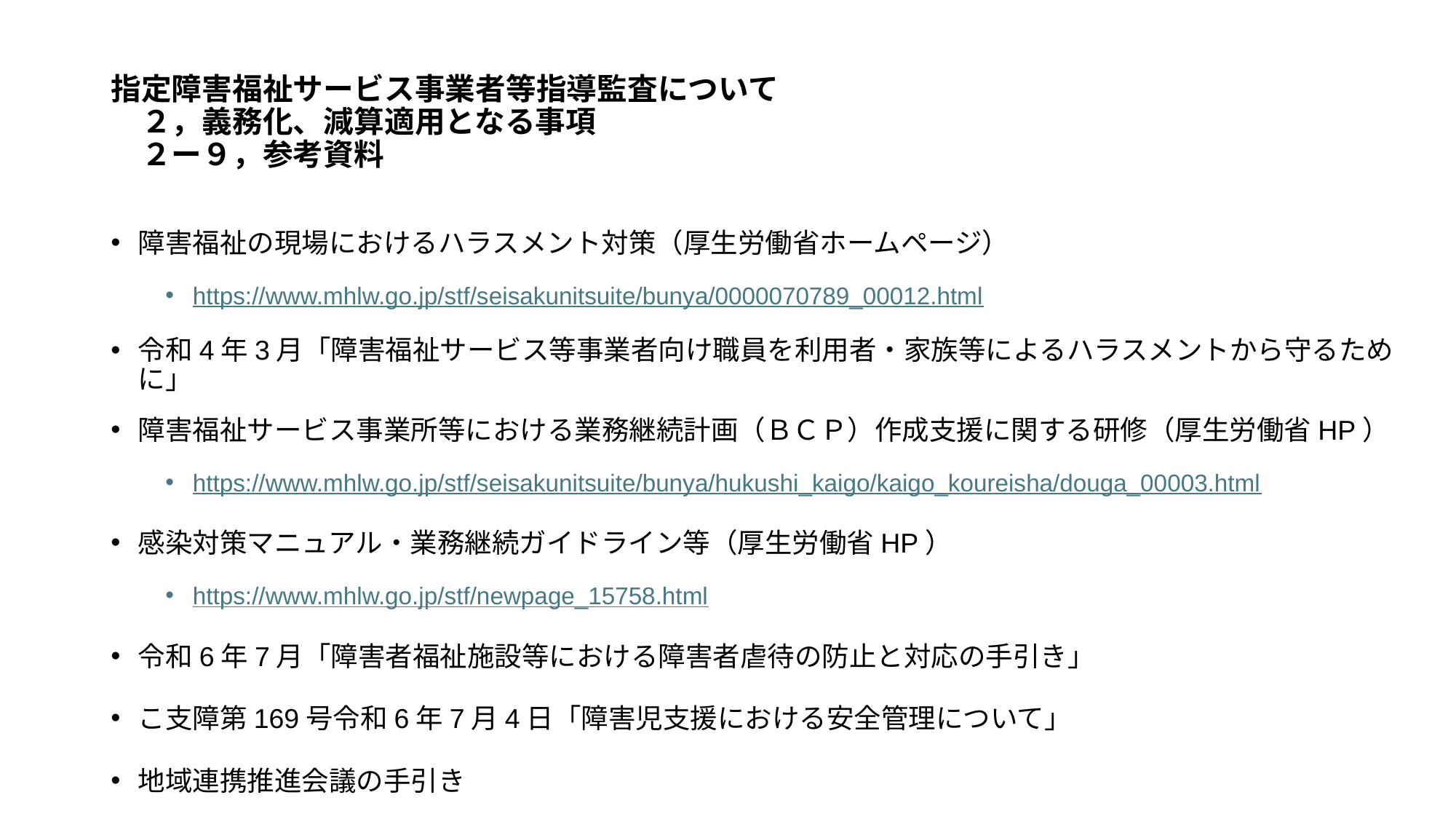

# 指定障害福祉サービス事業者等指導監査について 　２，義務化、減算適用となる事項 　２ー９，参考資料
障害福祉の現場におけるハラスメント対策（厚生労働省ホームページ）
https://www.mhlw.go.jp/stf/seisakunitsuite/bunya/0000070789_00012.html
令和4年3月「障害福祉サービス等事業者向け職員を利用者・家族等によるハラスメントから守るために」
障害福祉サービス事業所等における業務継続計画（ＢＣＰ）作成支援に関する研修（厚生労働省HP）
https://www.mhlw.go.jp/stf/seisakunitsuite/bunya/hukushi_kaigo/kaigo_koureisha/douga_00003.html
感染対策マニュアル・業務継続ガイドライン等（厚生労働省HP）
https://www.mhlw.go.jp/stf/newpage_15758.html
令和6年7月「障害者福祉施設等における障害者虐待の防止と対応の手引き」
こ支障第169号令和6年7月4日「障害児支援における安全管理について」
地域連携推進会議の手引き